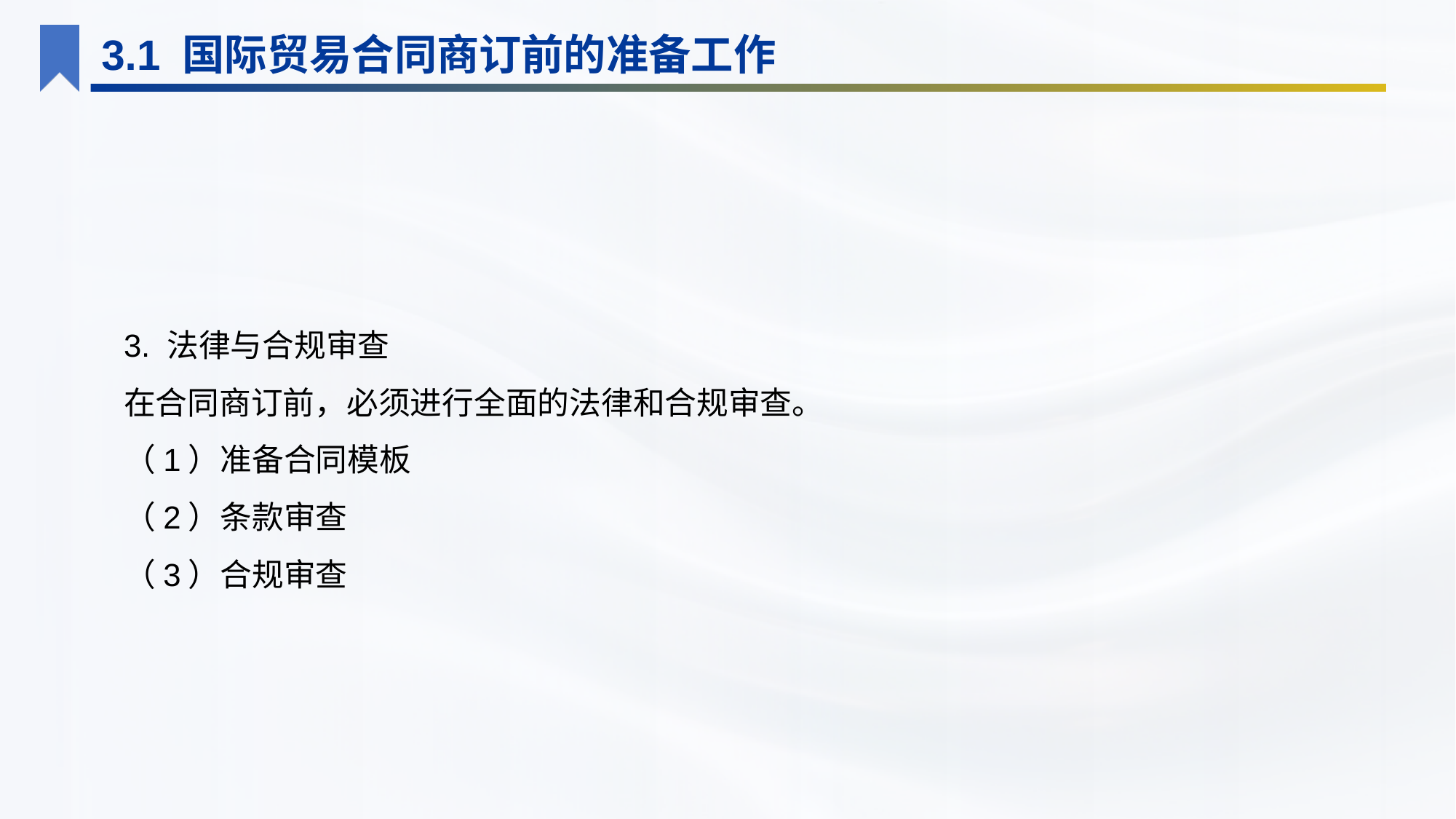

3.1 国际贸易合同商订前的准备工作
3. 法律与合规审查
在合同商订前，必须进行全面的法律和合规审查。
（1）准备合同模板
（2）条款审查
（3）合规审查